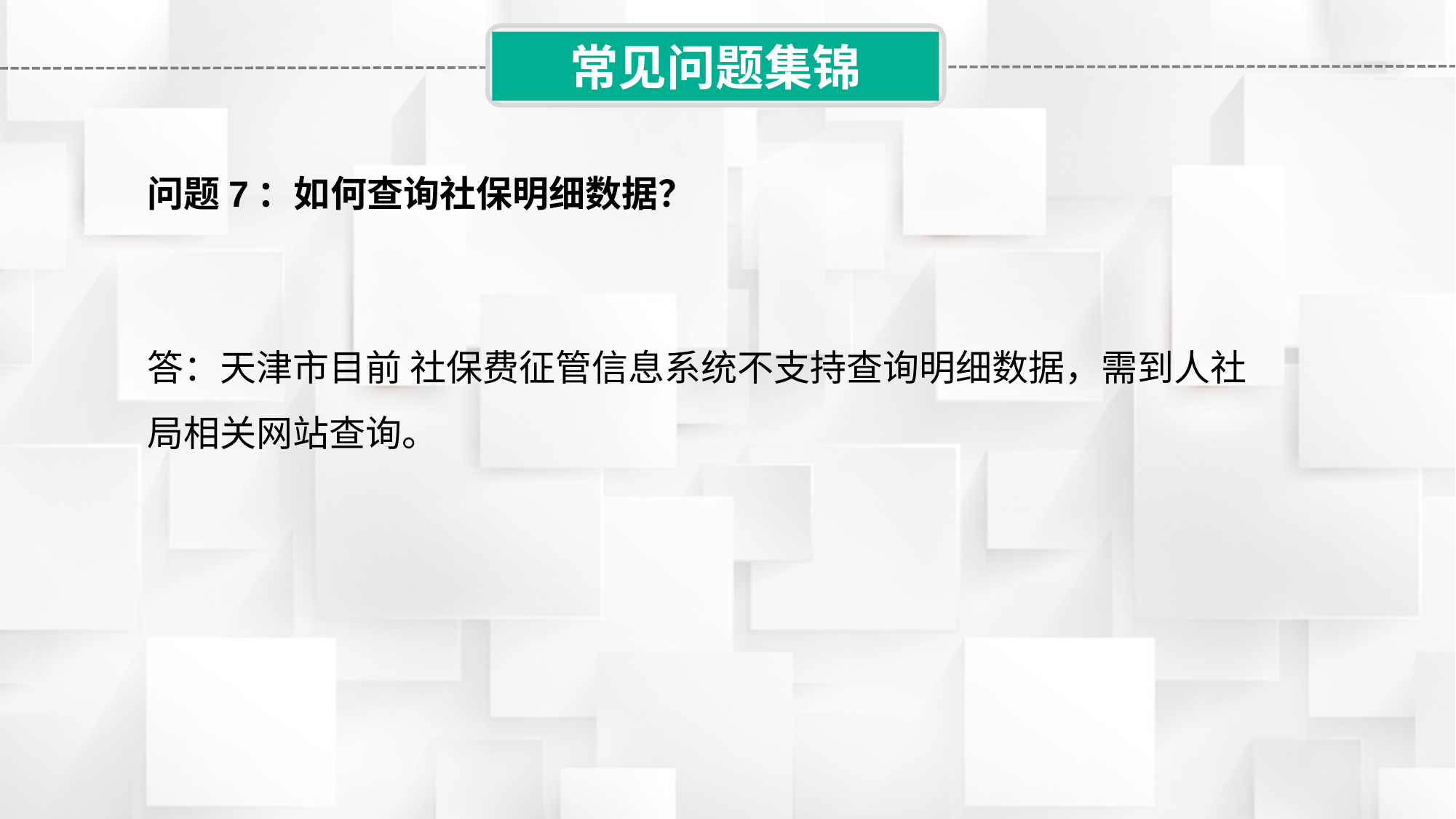

常见问题集锦
问题7：如何查询社保明细数据？
答：天津市目前 社保费征管信息系统不支持查询明细数据，需到人社局相关网站查询。